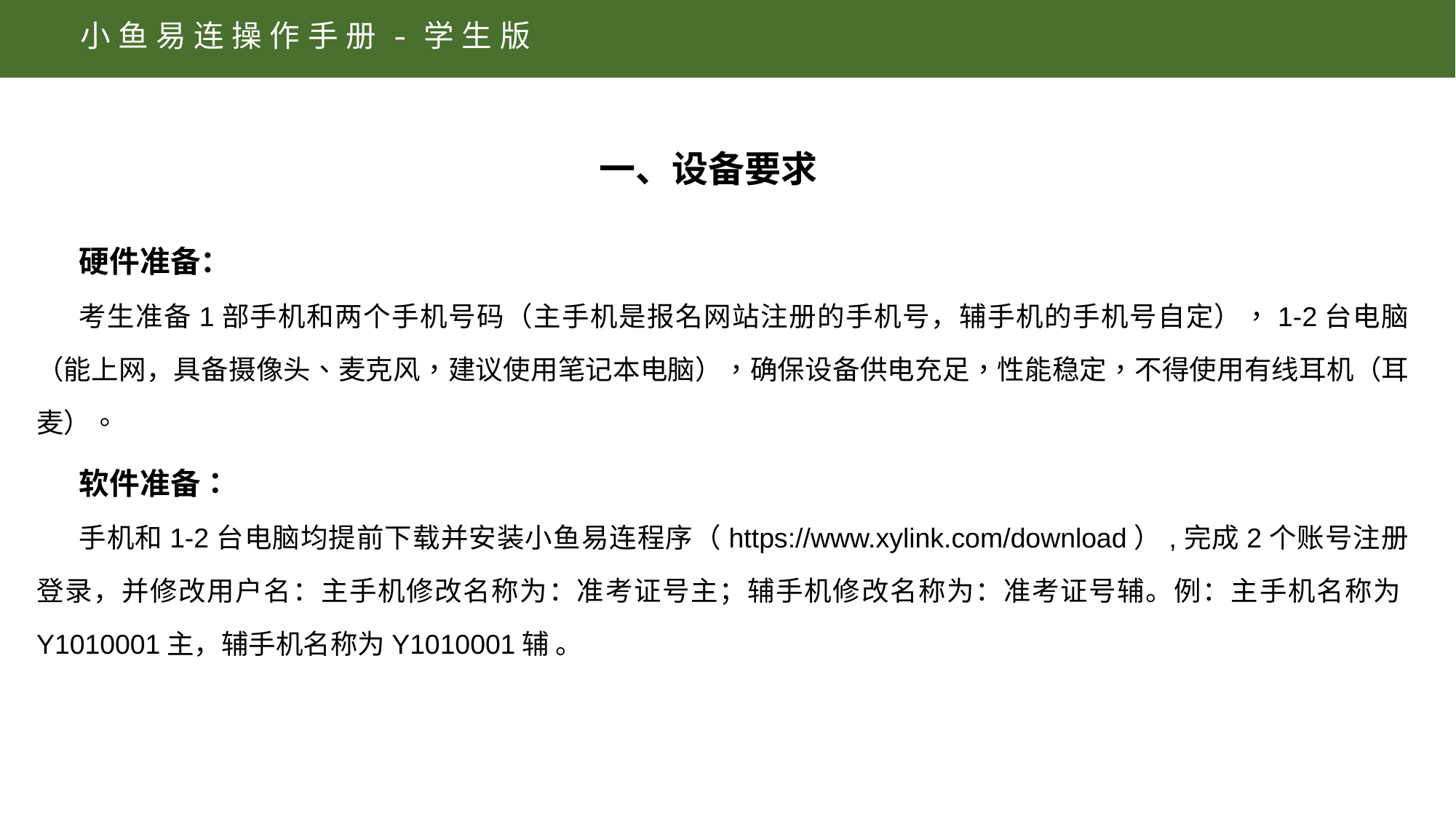

小鱼易连操作手册-学生版
一、设备要求
硬件准备：
考生准备1部手机和两个手机号码（主手机是报名网站注册的手机号，辅手机的手机号自定），1-2台电脑（能上网，具备摄像头、麦克风，建议使用笔记本电脑），确保设备供电充足，性能稳定，不得使用有线耳机（耳麦）。
软件准备：
手机和1-2台电脑均提前下载并安装小鱼易连程序（https://www.xylink.com/download）,完成2个账号注册登录，并修改用户名：主手机修改名称为：准考证号主；辅手机修改名称为：准考证号辅。例：主手机名称为Y1010001主，辅手机名称为Y1010001辅 。